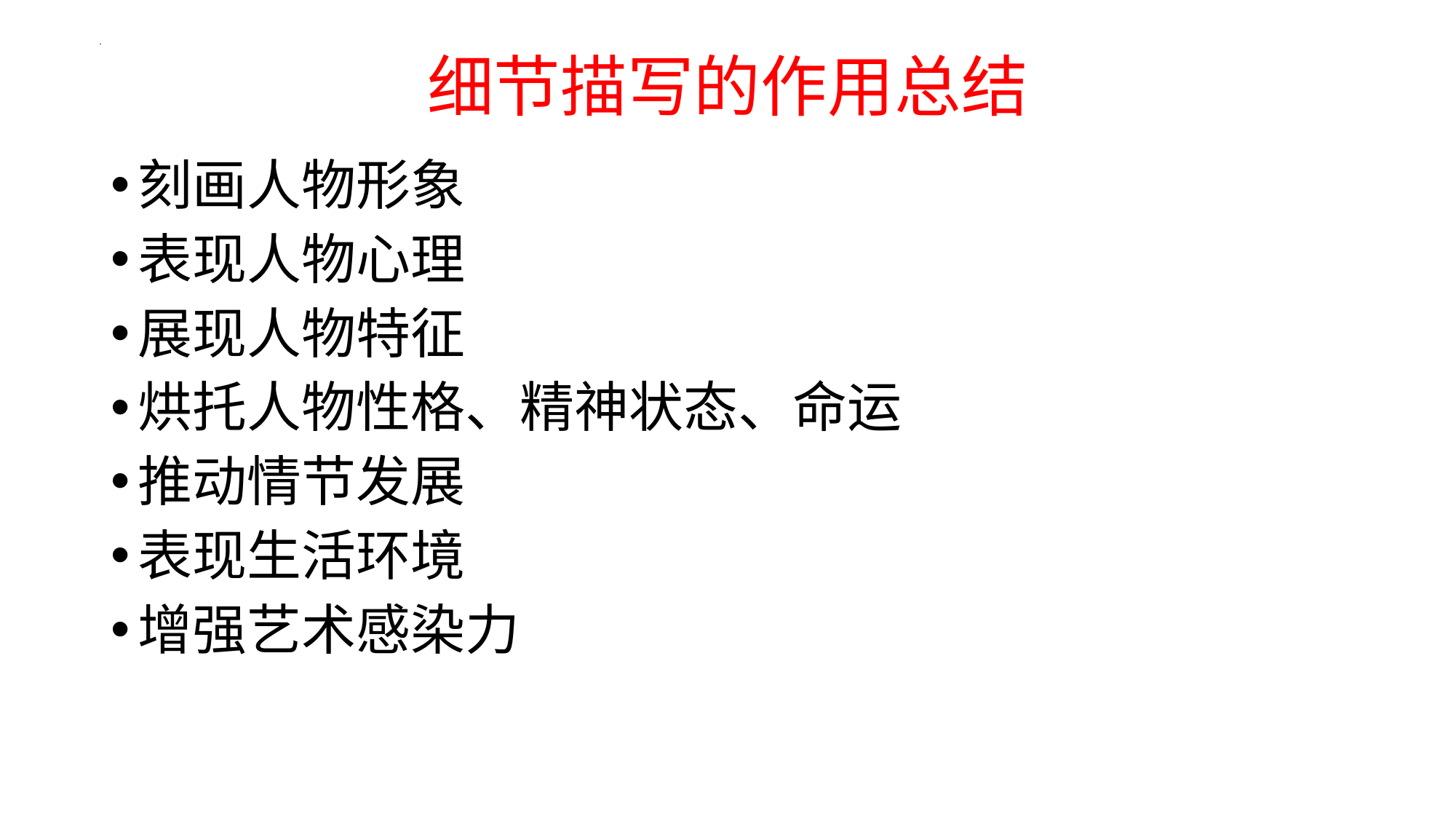

# 细节描写的作用总结
刻画人物形象
表现人物心理
展现人物特征
烘托人物性格、精神状态、命运
推动情节发展
表现生活环境
增强艺术感染力